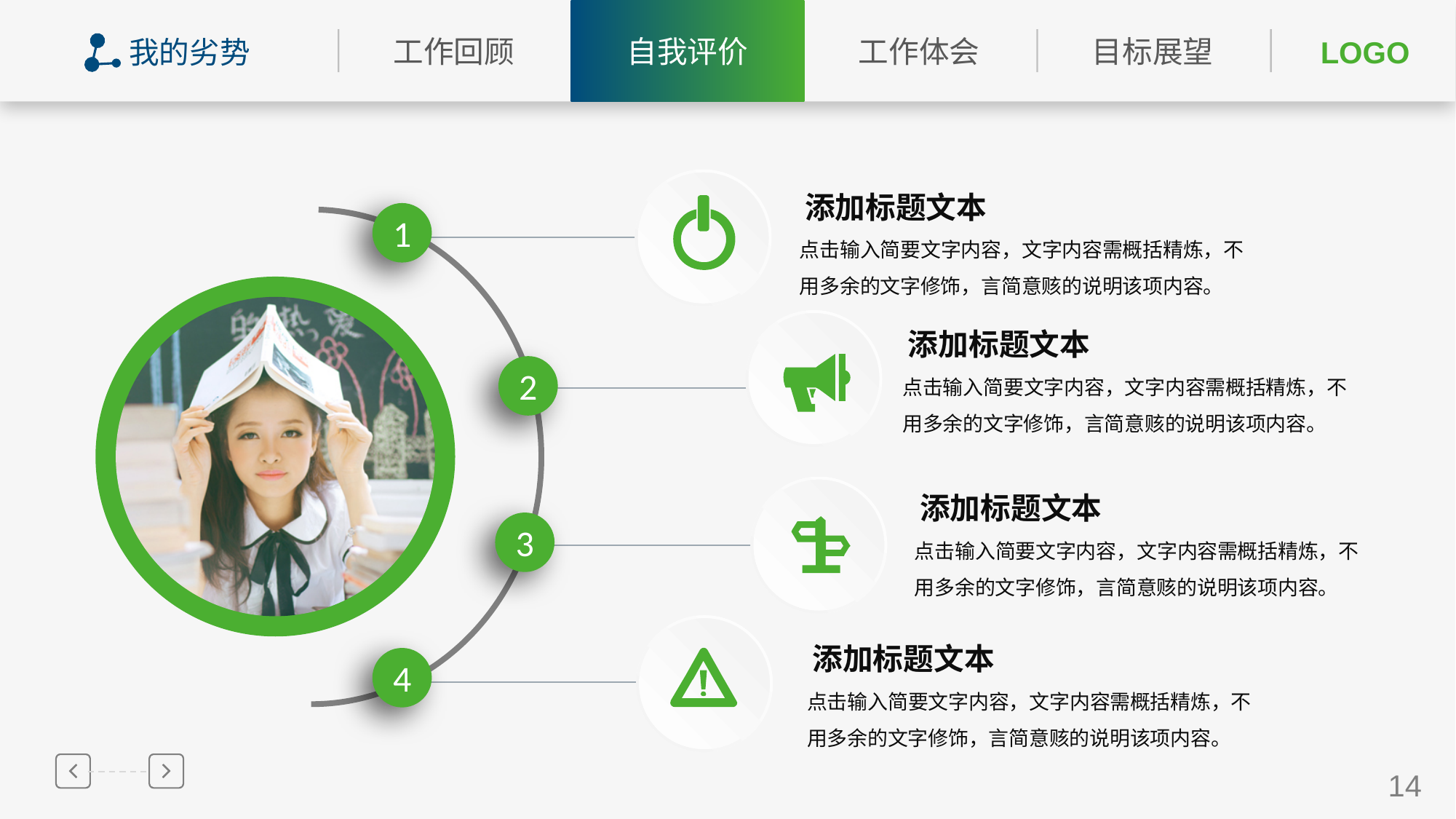

我的劣势

添加标题文本
1
点击输入简要文字内容，文字内容需概括精炼，不用多余的文字修饰，言简意赅的说明该项内容。

添加标题文本
点击输入简要文字内容，文字内容需概括精炼，不用多余的文字修饰，言简意赅的说明该项内容。
2

添加标题文本
3
点击输入简要文字内容，文字内容需概括精炼，不用多余的文字修饰，言简意赅的说明该项内容。

添加标题文本
4
点击输入简要文字内容，文字内容需概括精炼，不用多余的文字修饰，言简意赅的说明该项内容。